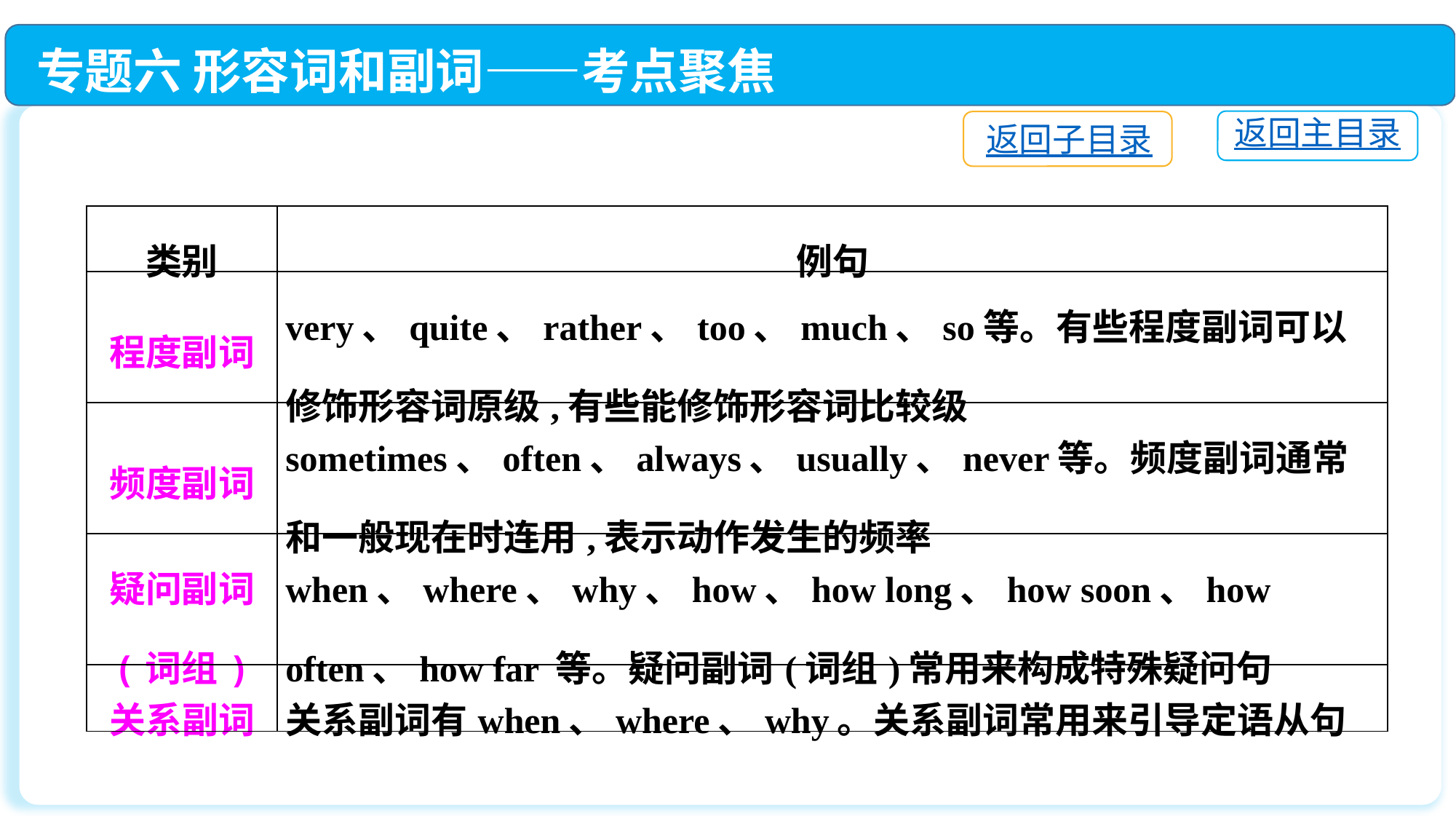

专题六 形容词和副词——考点聚焦

返回主目录

返回子目录
| 类别 | 例句 |
| --- | --- |
| 程度副词 | very、quite、rather、too、much、so等。有些程度副词可以修饰形容词原级,有些能修饰形容词比较级 |
| 频度副词 | sometimes、often、always、usually、never等。频度副词通常和一般现在时连用,表示动作发生的频率 |
| 疑问副词 (词组) | when、where、why、how、how long、how soon、how often、how far 等。疑问副词(词组)常用来构成特殊疑问句 |
| 关系副词 | 关系副词有when、where、why。关系副词常用来引导定语从句 |